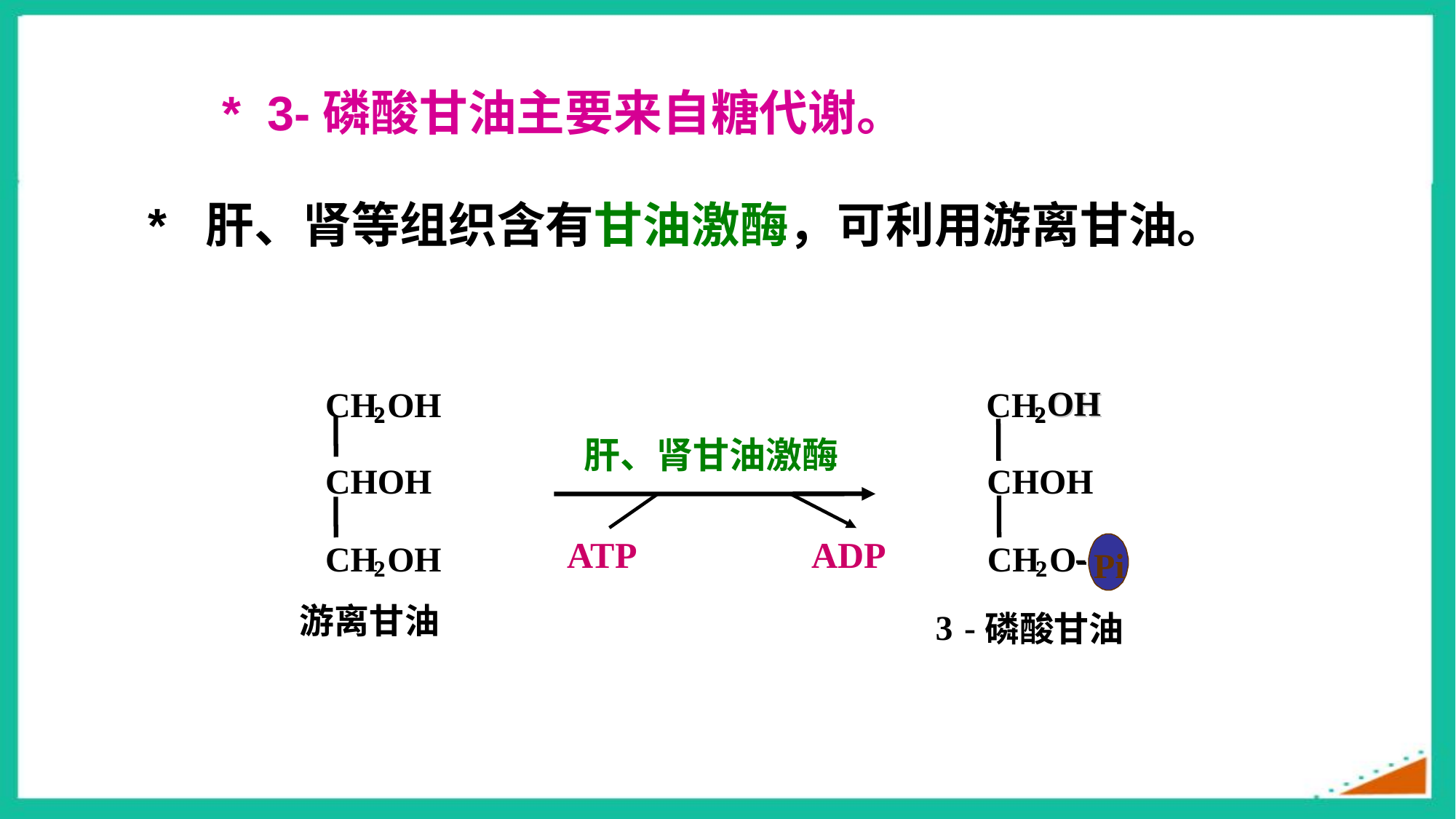

*  3-磷酸甘油主要来自糖代谢。
*  肝、肾等组织含有甘油激酶，可利用游离甘油。
OH
CH
OH
CH
OH
2
2
2
2

肝、肾甘油激酶
CHOH
CHOH

ATP
ADP

-
CH
OH
CH
O
-
Pi
2
2
2
2
游
离
甘
油
3
-
磷
酸
甘
油